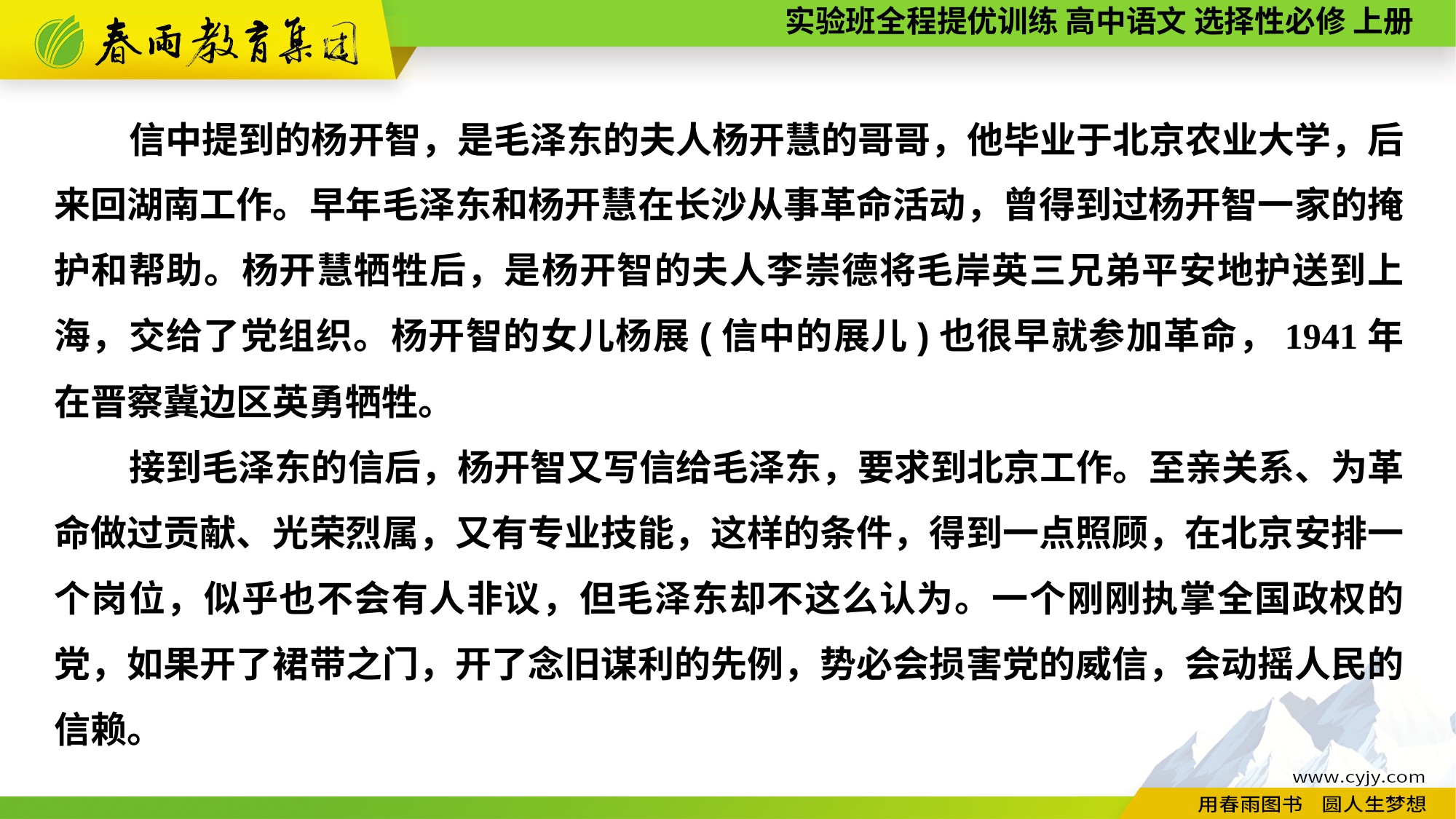

信中提到的杨开智，是毛泽东的夫人杨开慧的哥哥，他毕业于北京农业大学，后来回湖南工作。早年毛泽东和杨开慧在长沙从事革命活动，曾得到过杨开智一家的掩护和帮助。杨开慧牺牲后，是杨开智的夫人李崇德将毛岸英三兄弟平安地护送到上海，交给了党组织。杨开智的女儿杨展(信中的展儿)也很早就参加革命，1941年在晋察冀边区英勇牺牲。
接到毛泽东的信后，杨开智又写信给毛泽东，要求到北京工作。至亲关系、为革命做过贡献、光荣烈属，又有专业技能，这样的条件，得到一点照顾，在北京安排一个岗位，似乎也不会有人非议，但毛泽东却不这么认为。一个刚刚执掌全国政权的党，如果开了裙带之门，开了念旧谋利的先例，势必会损害党的威信，会动摇人民的信赖。